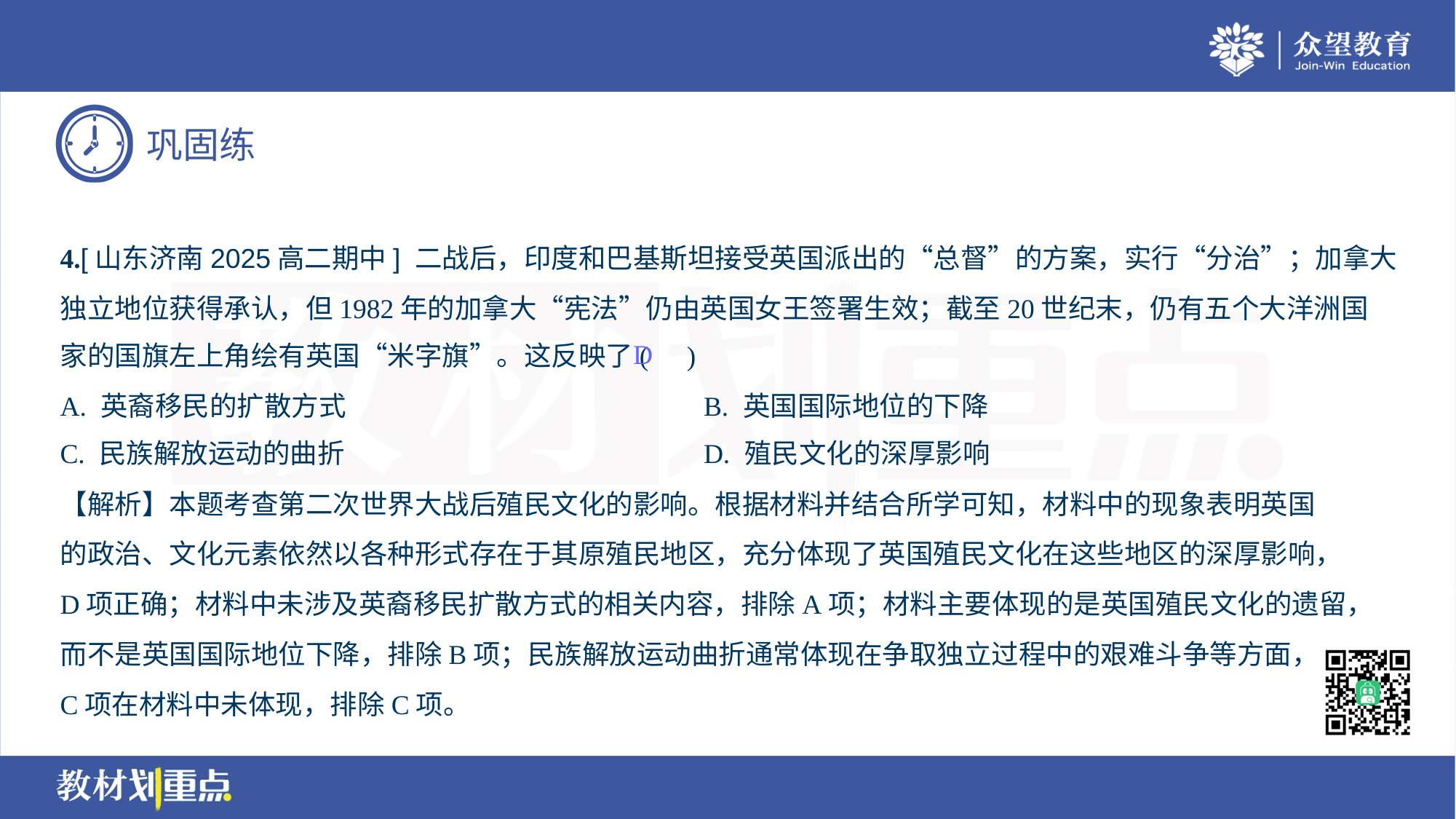

4.[山东济南2025高二期中] 二战后，印度和巴基斯坦接受英国派出的“总督”的方案，实行“分治”；加拿大
独立地位获得承认，但1982年的加拿大“宪法”仍由英国女王签署生效；截至20世纪末，仍有五个大洋洲国
家的国旗左上角绘有英国“米字旗”。这反映了(     )
D
A. 英裔移民的扩散方式	B. 英国国际地位的下降
C. 民族解放运动的曲折	D. 殖民文化的深厚影响
【解析】本题考查第二次世界大战后殖民文化的影响。根据材料并结合所学可知，材料中的现象表明英国
的政治、文化元素依然以各种形式存在于其原殖民地区，充分体现了英国殖民文化在这些地区的深厚影响，
D项正确；材料中未涉及英裔移民扩散方式的相关内容，排除A项；材料主要体现的是英国殖民文化的遗留，
而不是英国国际地位下降，排除B项；民族解放运动曲折通常体现在争取独立过程中的艰难斗争等方面，
C项在材料中未体现，排除C项。